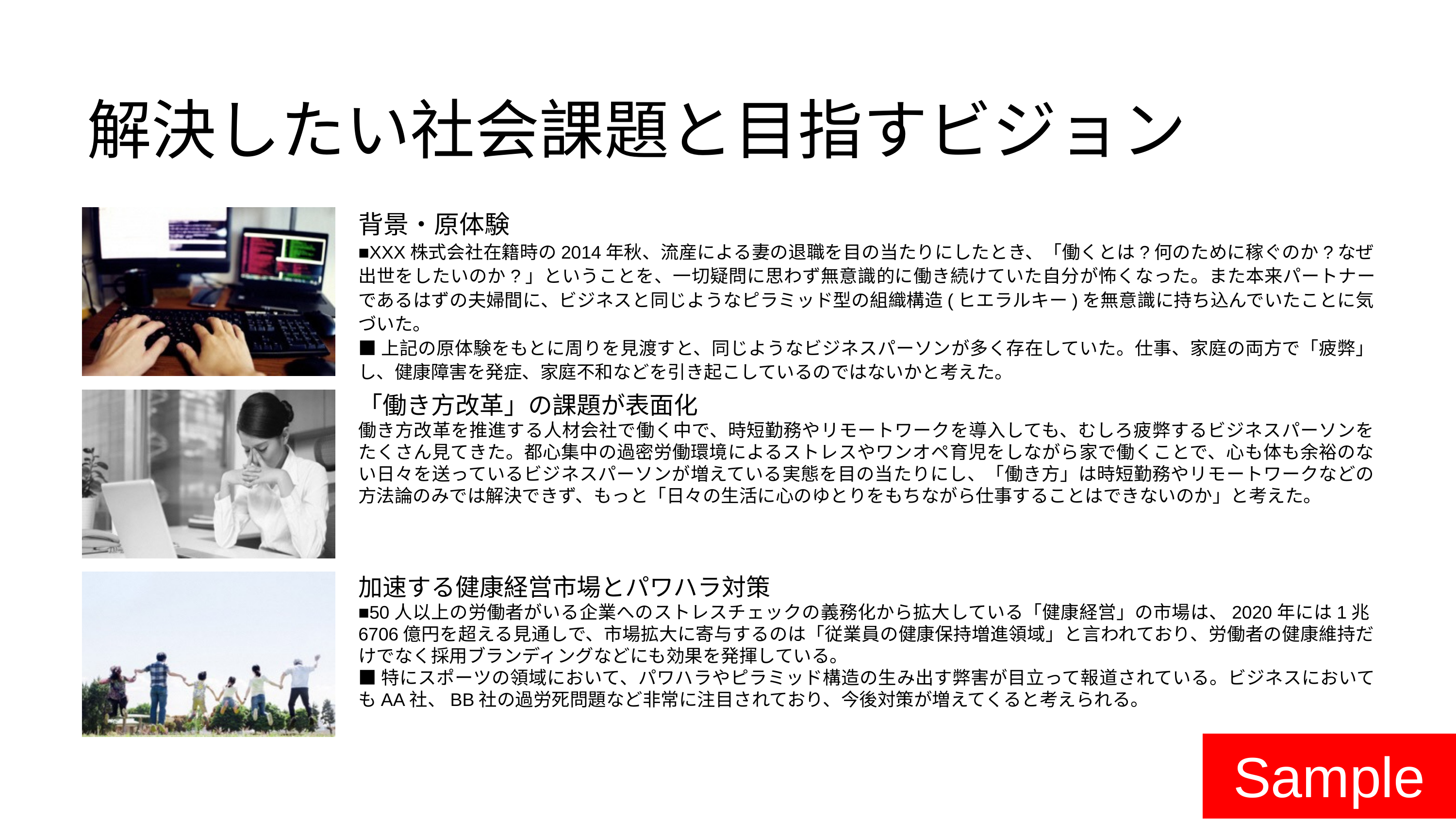

解決したい社会課題と目指すビジョン
背景・原体験
■XXX株式会社在籍時の2014年秋、流産による妻の退職を目の当たりにしたとき、「働くとは?何のために稼ぐのか?なぜ出世をしたいのか?」ということを、一切疑問に思わず無意識的に働き続けていた自分が怖くなった。また本来パートナーであるはずの夫婦間に、ビジネスと同じようなピラミッド型の組織構造(ヒエラルキー)を無意識に持ち込んでいたことに気づいた。
■上記の原体験をもとに周りを見渡すと、同じようなビジネスパーソンが多く存在していた。仕事、家庭の両方で「疲弊」し、健康障害を発症、家庭不和などを引き起こしているのではないかと考えた。

「働き方改革」の課題が表面化
働き方改革を推進する人材会社で働く中で、時短勤務やリモートワークを導入しても、むしろ疲弊するビジネスパーソンをたくさん見てきた。都心集中の過密労働環境によるストレスやワンオペ育児をしながら家で働くことで、心も体も余裕のない日々を送っているビジネスパーソンが増えている実態を目の当たりにし、「働き方」は時短勤務やリモートワークなどの方法論のみでは解決できず、もっと「日々の生活に心のゆとりをもちながら仕事することはできないのか」と考えた。

加速する健康経営市場とパワハラ対策
■50人以上の労働者がいる企業へのストレスチェックの義務化から拡大している「健康経営」の市場は、2020年には1兆6706億円を超える見通しで、市場拡大に寄与するのは「従業員の健康保持増進領域」と言われており、労働者の健康維持だけでなく採用ブランディングなどにも効果を発揮している。
■特にスポーツの領域において、パワハラやピラミッド構造の生み出す弊害が目立って報道されている。ビジネスにおいてもAA社、BB社の過労死問題など非常に注目されており、今後対策が増えてくると考えられる。

Sample